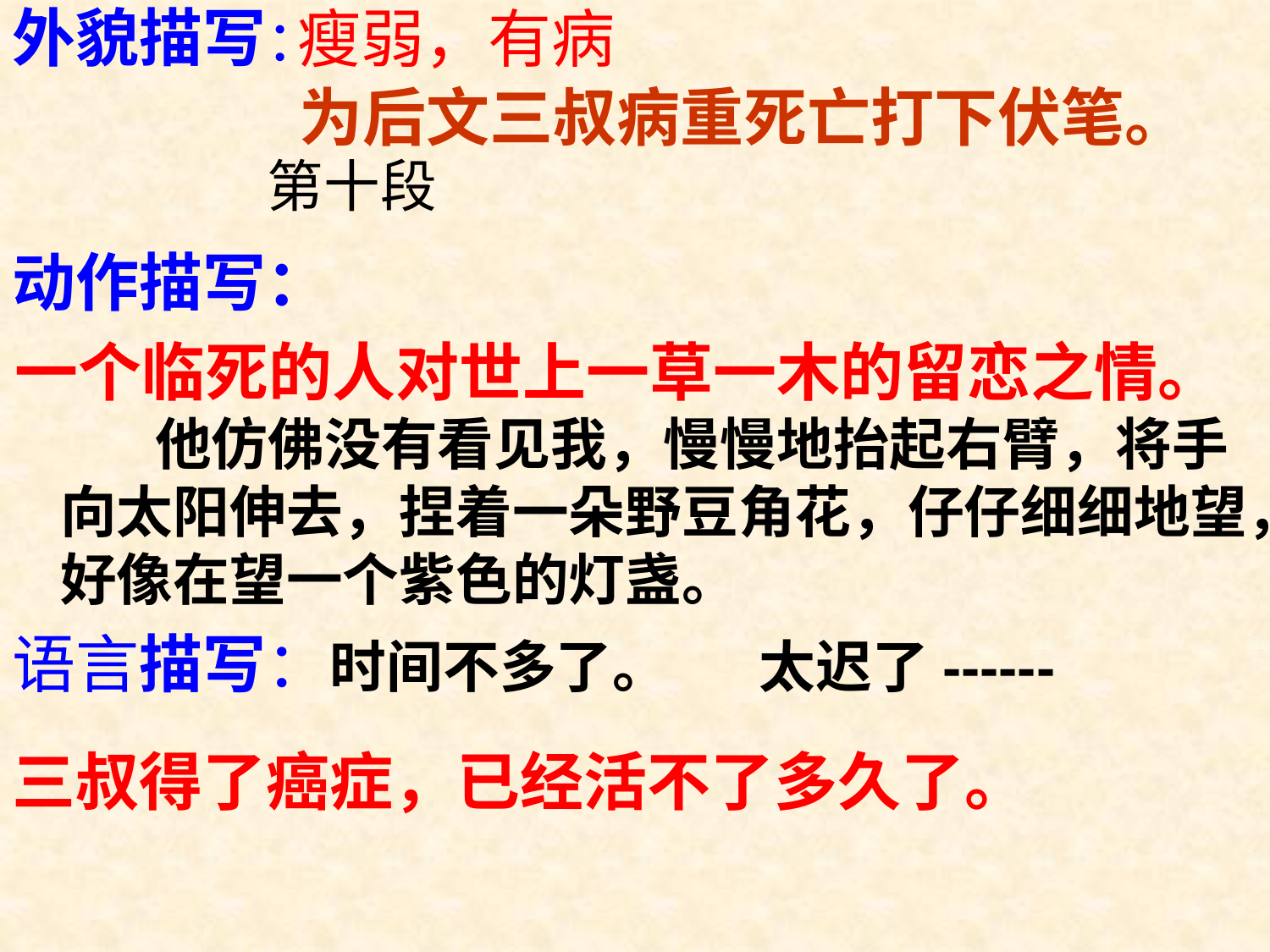

外貌描写：

                   第十段

瘦弱，有病
为后文三叔病重死亡打下伏笔。
动作描写：

          他仿佛没有看见我，慢慢地抬起右臂，将手向太阳伸去，捏着一朵野豆角花，仔仔细细地望，好像在望一个紫色的灯盏。
语言描写：时间不多了。       太迟了------
一个临死的人对世上一草一木的留恋之情。
三叔得了癌症，已经活不了多久了。